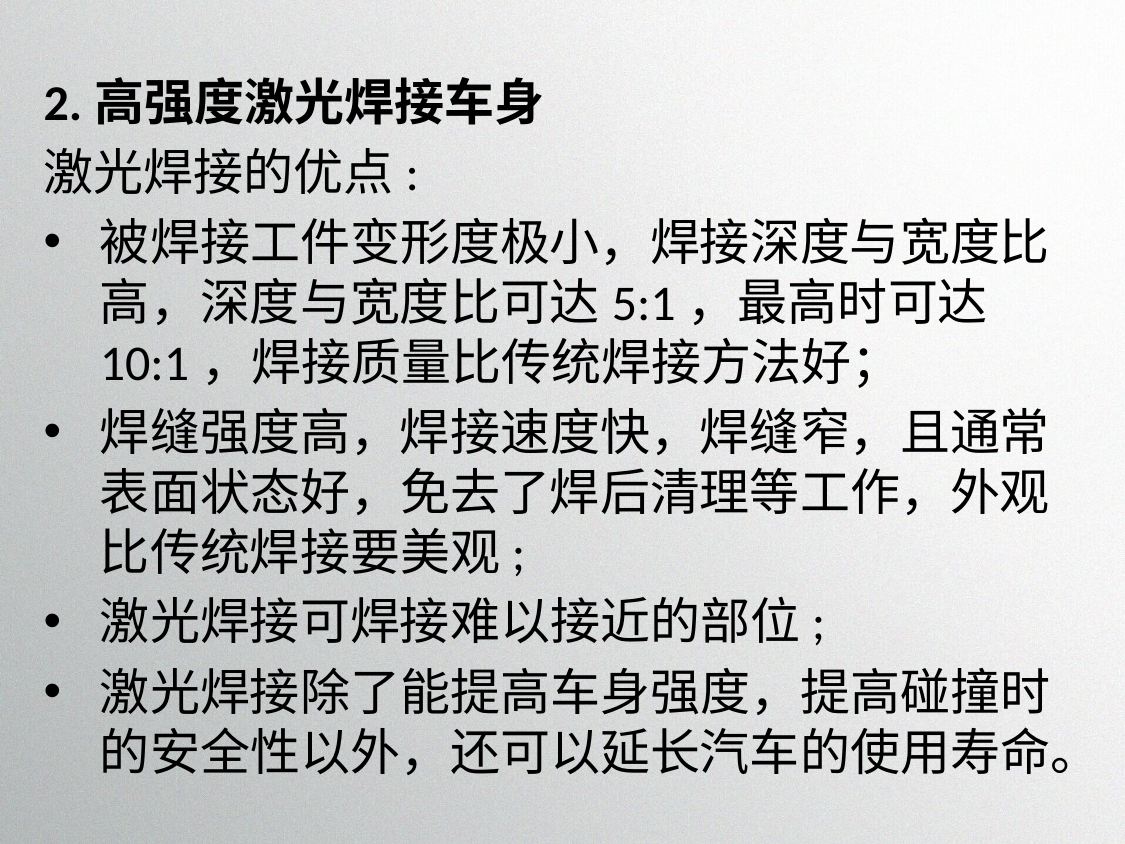

2.高强度激光焊接车身
激光焊接的优点:
被焊接工件变形度极小，焊接深度与宽度比高，深度与宽度比可达5:1，最高时可达10:1，焊接质量比传统焊接方法好；
焊缝强度高，焊接速度快，焊缝窄，且通常表面状态好，免去了焊后清理等工作，外观比传统焊接要美观;
激光焊接可焊接难以接近的部位;
激光焊接除了能提高车身强度，提高碰撞时的安全性以外，还可以延长汽车的使用寿命。